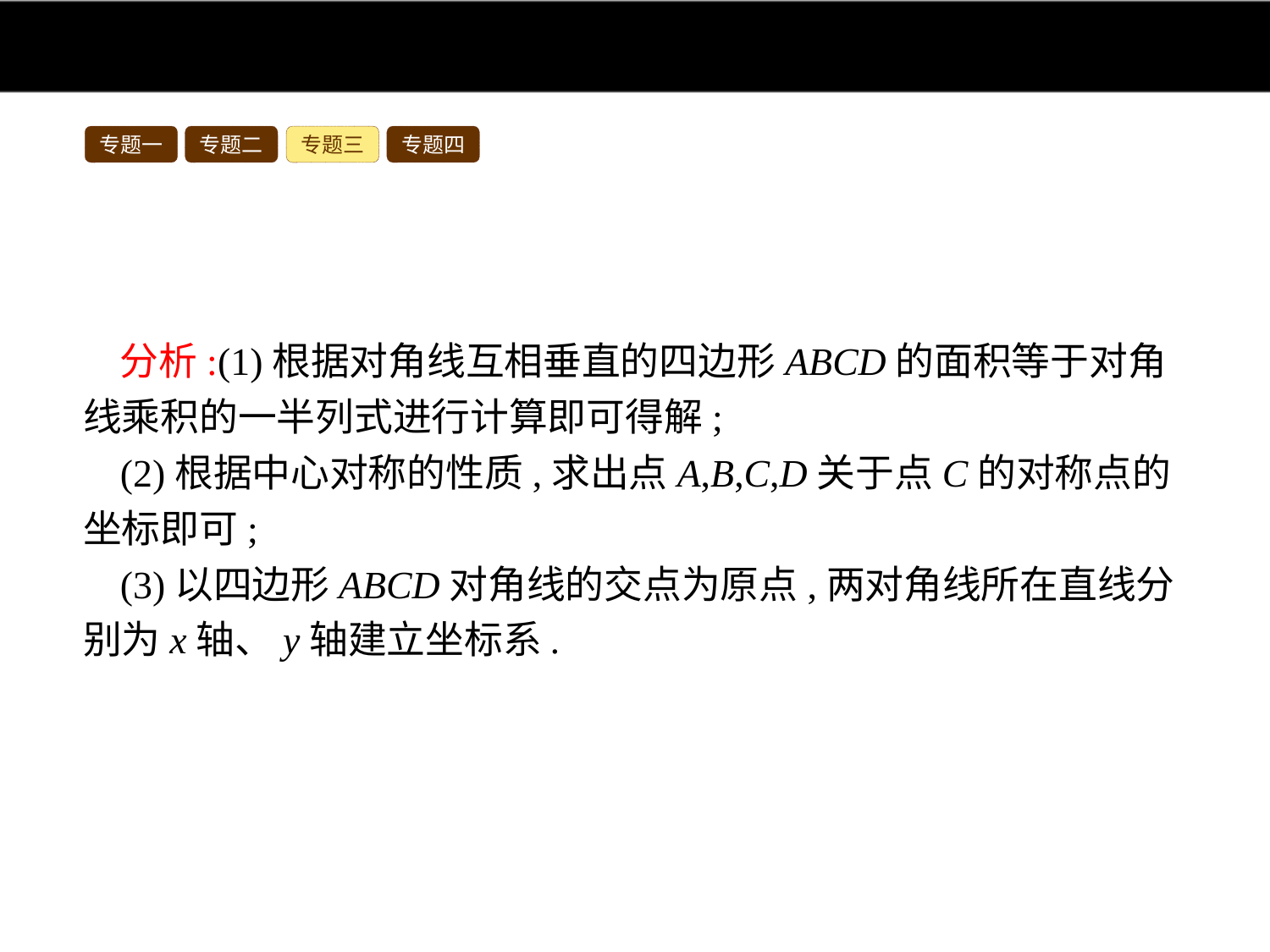

专题一
专题二
专题三
专题四
分析:(1)根据对角线互相垂直的四边形ABCD的面积等于对角线乘积的一半列式进行计算即可得解;
(2)根据中心对称的性质,求出点A,B,C,D关于点C的对称点的坐标即可;
(3)以四边形ABCD对角线的交点为原点,两对角线所在直线分别为x轴、y轴建立坐标系.